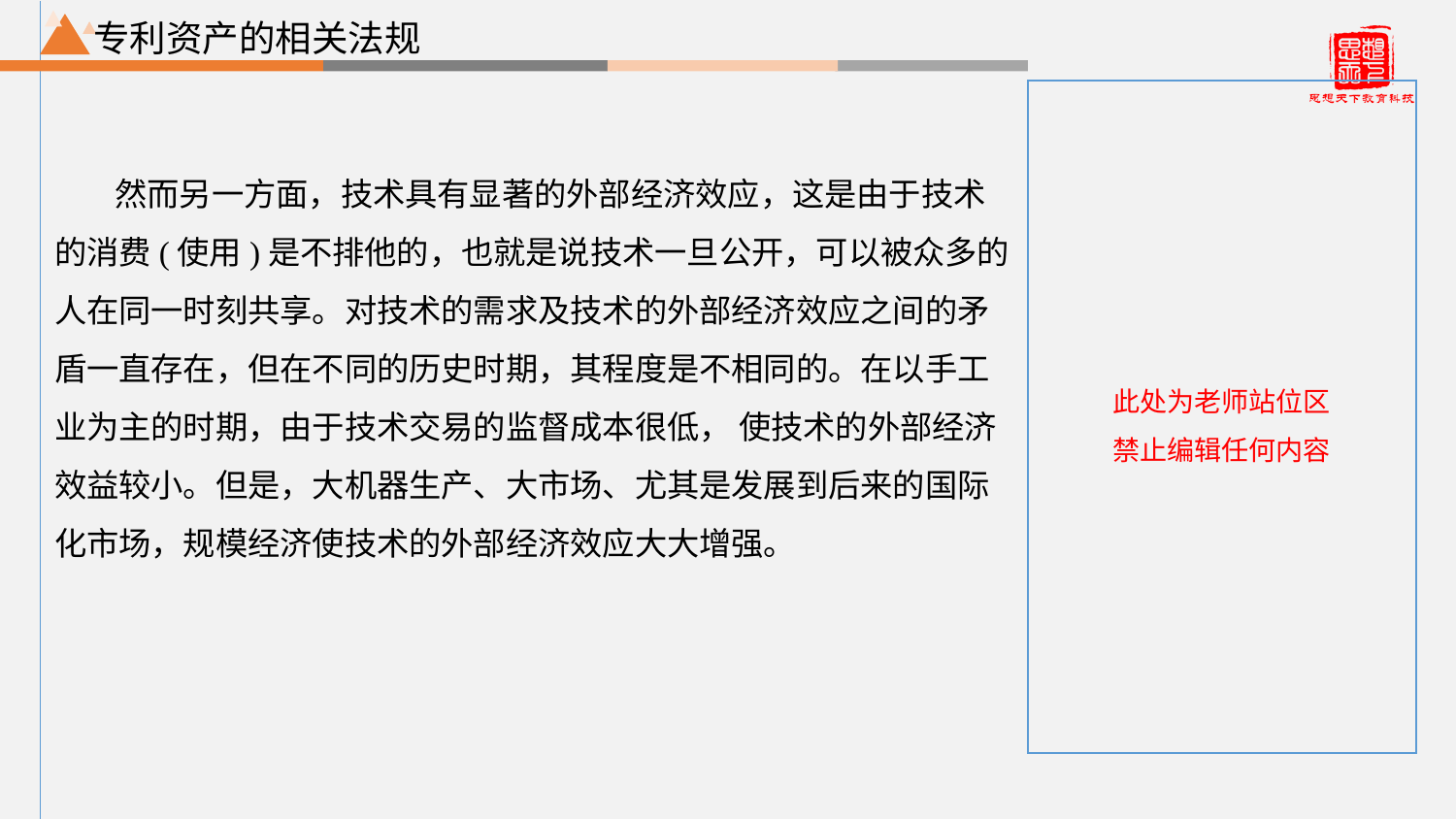

专利资产的相关法规
然而另一方面，技术具有显著的外部经济效应，这是由于技术的消费(使用)是不排他的，也就是说技术一旦公开，可以被众多的人在同一时刻共享。对技术的需求及技术的外部经济效应之间的矛盾一直存在，但在不同的历史时期，其程度是不相同的。在以手工业为主的时期，由于技术交易的监督成本很低， 使技术的外部经济效益较小。但是，大机器生产、大市场、尤其是发展到后来的国际化市场，规模经济使技术的外部经济效应大大增强。
6